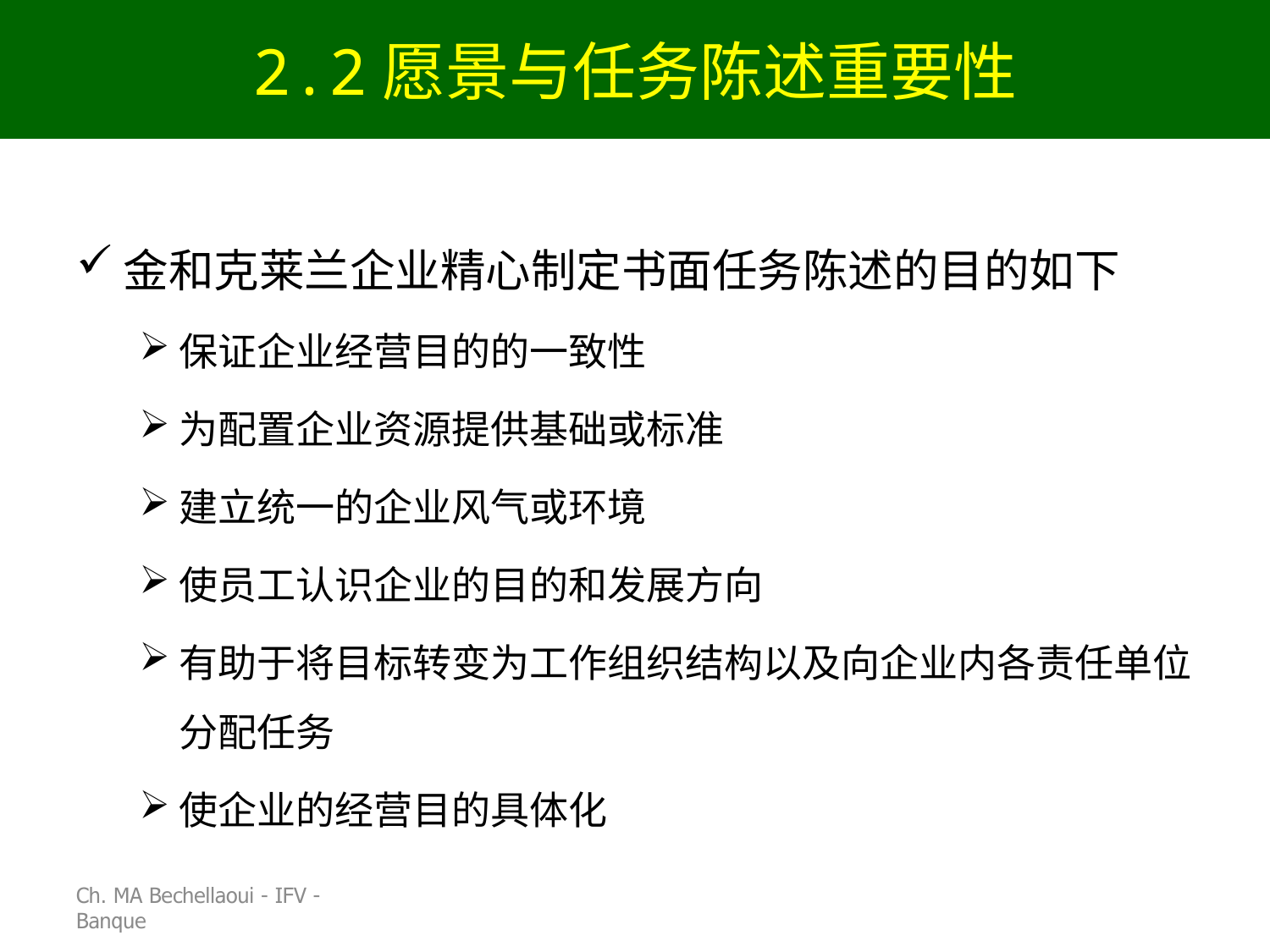

# 2.2愿景与任务陈述重要性
Ch. MA Bechellaoui - IFV - Banque
金和克莱兰企业精心制定书面任务陈述的目的如下
保证企业经营目的的一致性
为配置企业资源提供基础或标准
建立统一的企业风气或环境
使员工认识企业的目的和发展方向
有助于将目标转变为工作组织结构以及向企业内各责任单位分配任务
使企业的经营目的具体化